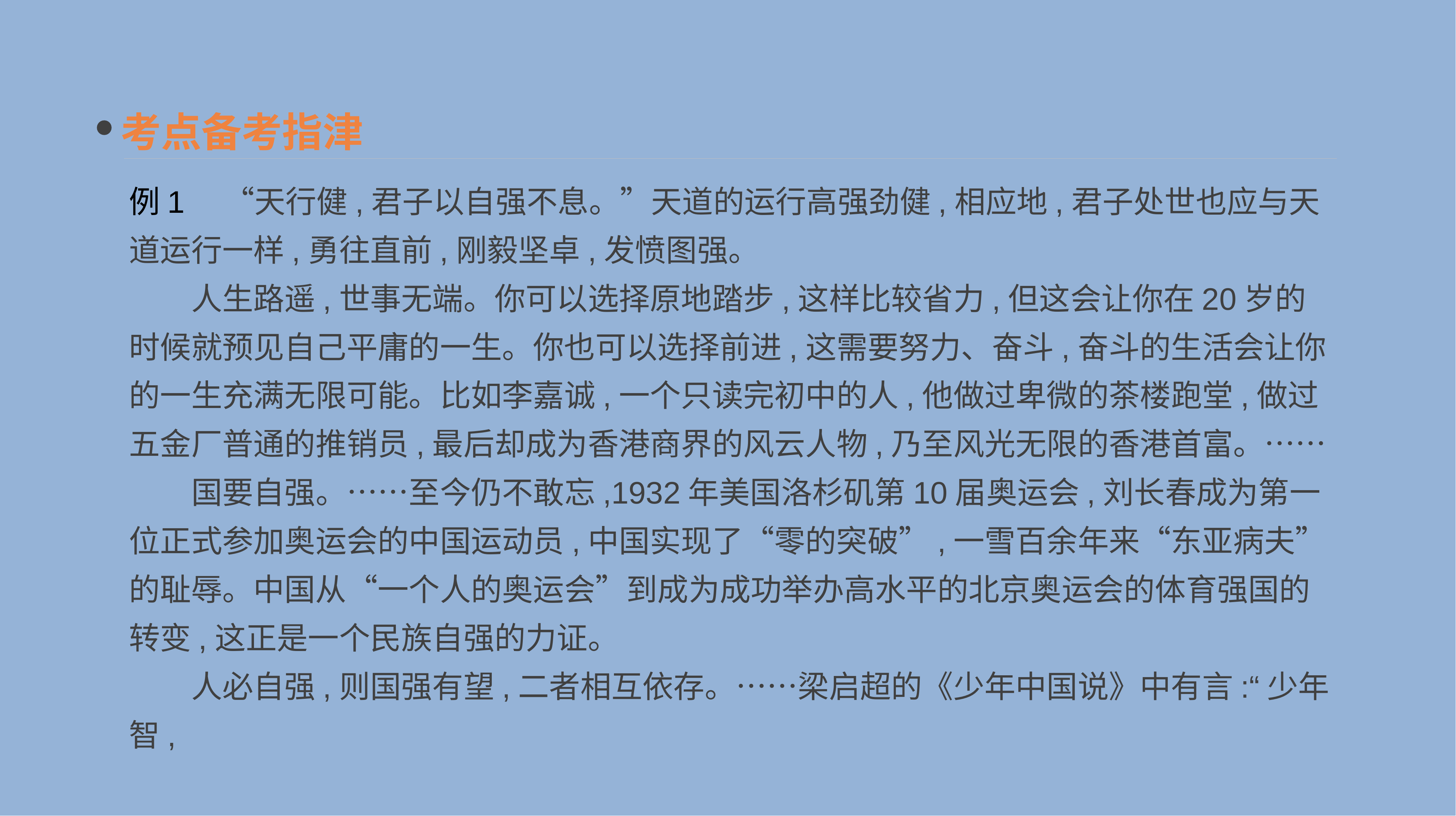

考点备考指津

例1　“天行健,君子以自强不息。”天道的运行高强劲健,相应地,君子处世也应与天道运行一样,勇往直前,刚毅坚卓,发愤图强。
　　人生路遥,世事无端。你可以选择原地踏步,这样比较省力,但这会让你在20岁的时候就预见自己平庸的一生。你也可以选择前进,这需要努力、奋斗,奋斗的生活会让你的一生充满无限可能。比如李嘉诚,一个只读完初中的人,他做过卑微的茶楼跑堂,做过五金厂普通的推销员,最后却成为香港商界的风云人物,乃至风光无限的香港首富。……
　　国要自强。……至今仍不敢忘,1932年美国洛杉矶第10届奥运会,刘长春成为第一位正式参加奥运会的中国运动员,中国实现了“零的突破”,一雪百余年来“东亚病夫”的耻辱。中国从“一个人的奥运会”到成为成功举办高水平的北京奥运会的体育强国的转变,这正是一个民族自强的力证。
　　人必自强,则国强有望,二者相互依存。……梁启超的《少年中国说》中有言:“少年智,